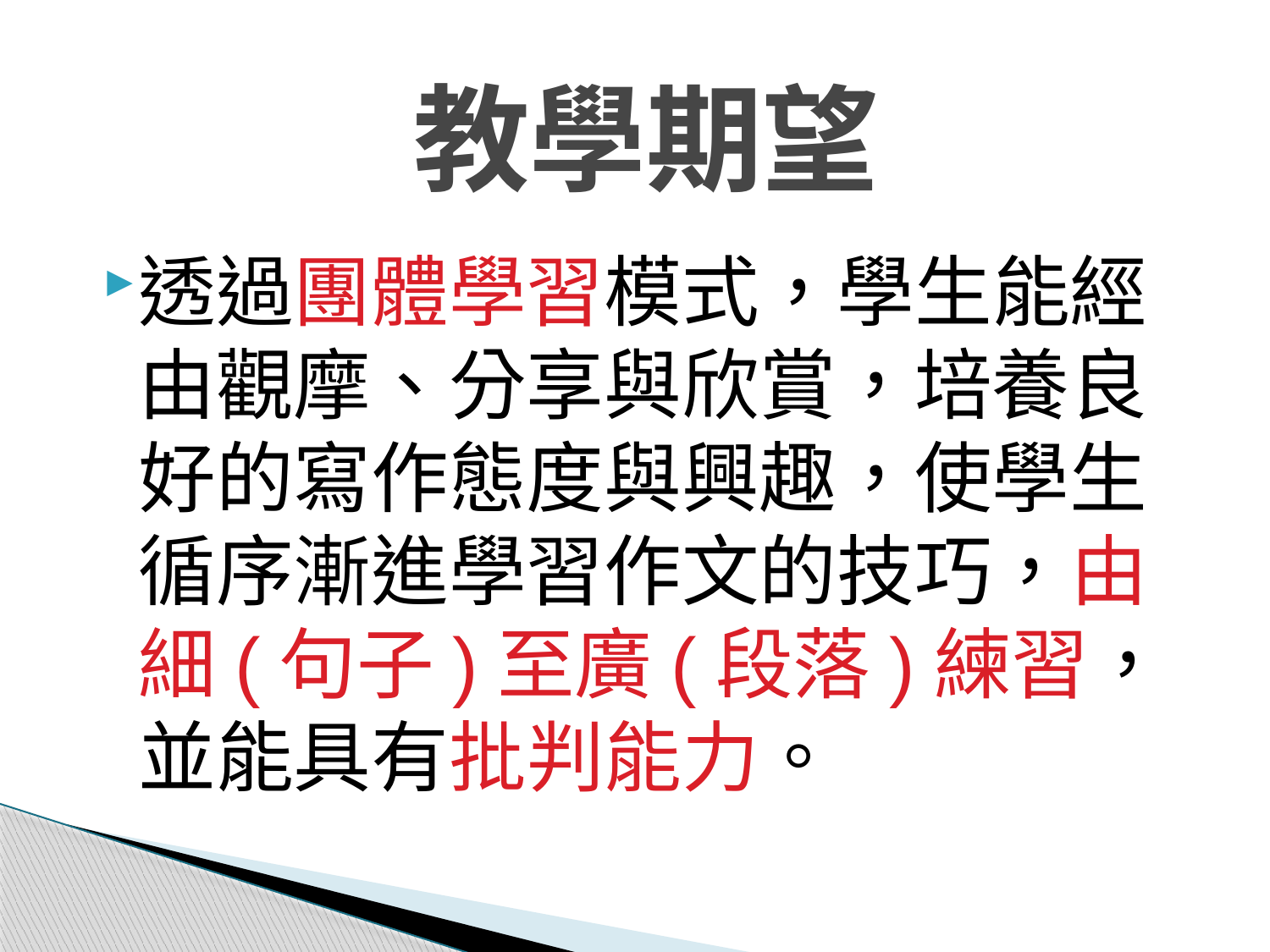

# 教學期望
透過團體學習模式，學生能經由觀摩、分享與欣賞，培養良好的寫作態度與興趣，使學生循序漸進學習作文的技巧，由細(句子)至廣(段落)練習，並能具有批判能力。